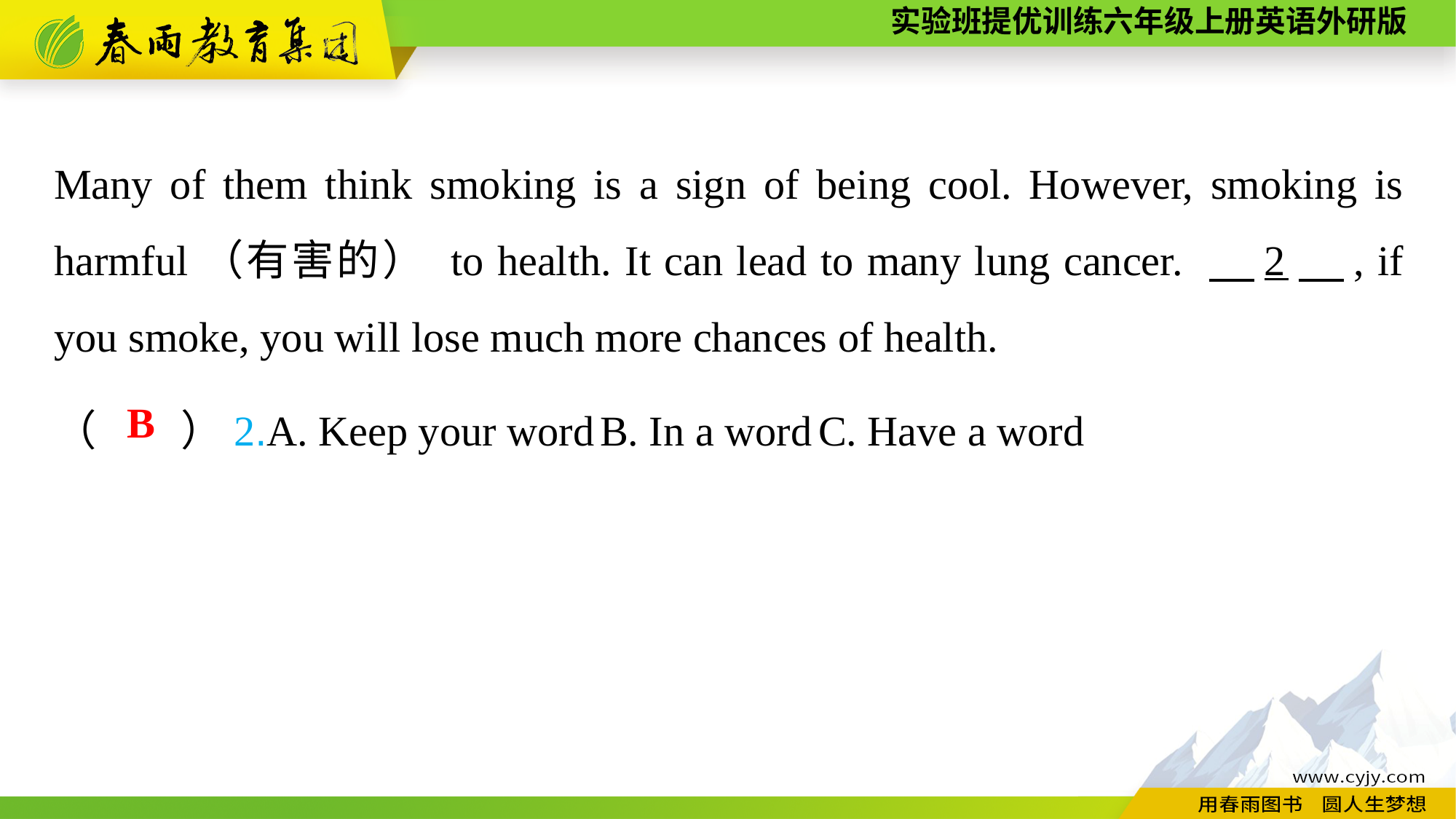

Many of them think smoking is a sign of being cool. However, smoking is harmful（有害的） to health. It can lead to many lung cancer. 　2　, if you smoke, you will lose much more chances of health.
（　　）2.A. Keep your word	B. In a word	C. Have a word
B